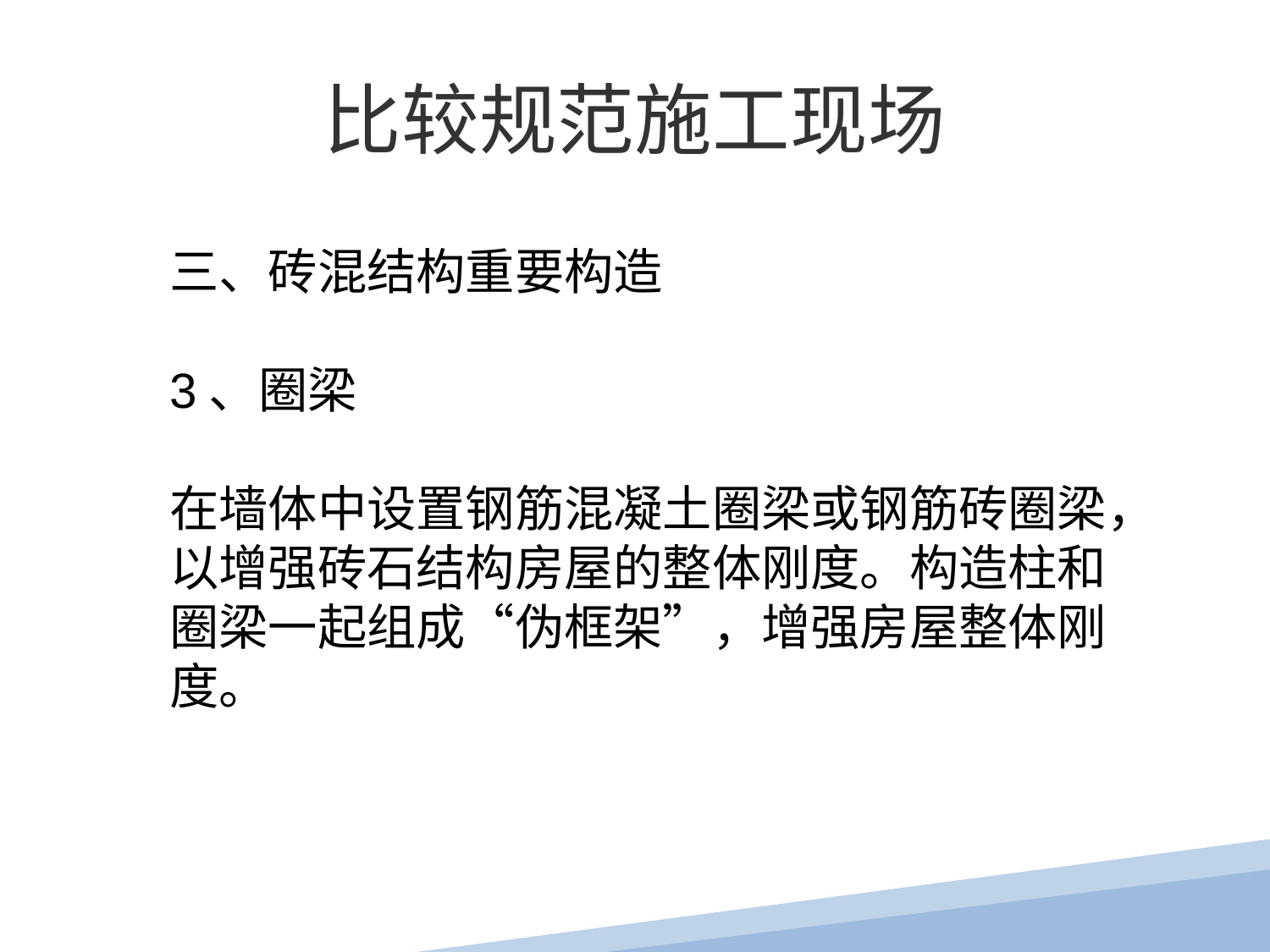

比较规范施工现场
三、砖混结构重要构造

3、圈梁

在墙体中设置钢筋混凝土圈梁或钢筋砖圈梁，以增强砖石结构房屋的整体刚度。构造柱和圈梁一起组成“伪框架”，增强房屋整体刚度。